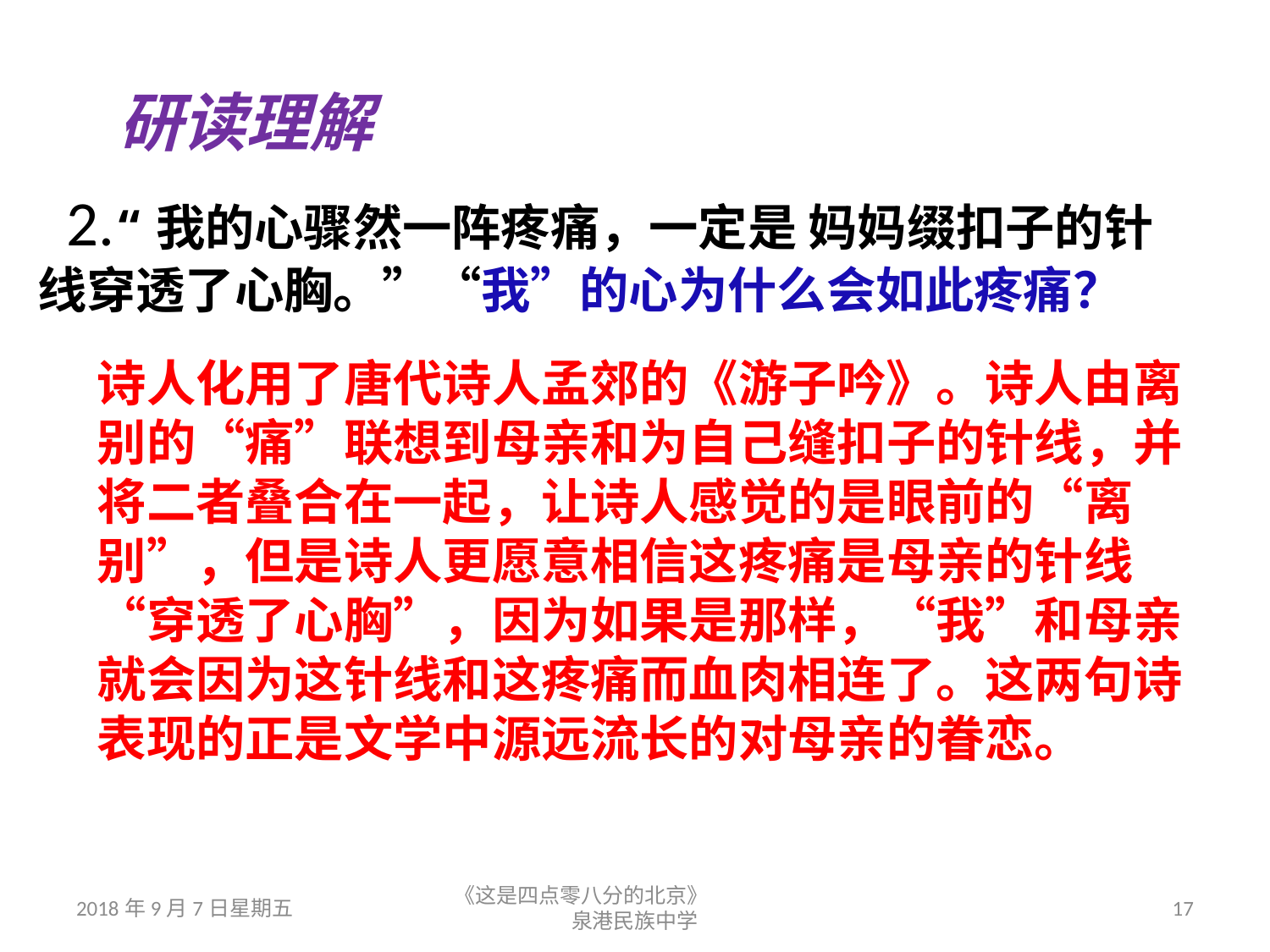

研读理解
  2.“我的心骤然一阵疼痛，一定是 妈妈缀扣子的针线穿透了心胸。”“我”的心为什么会如此疼痛？
诗人化用了唐代诗人孟郊的《游子吟》。诗人由离别的“痛”联想到母亲和为自己缝扣子的针线，并将二者叠合在一起，让诗人感觉的是眼前的“离别”，但是诗人更愿意相信这疼痛是母亲的针线“穿透了心胸”，因为如果是那样，“我”和母亲就会因为这针线和这疼痛而血肉相连了。这两句诗表现的正是文学中源远流长的对母亲的眷恋。

2018年9月7日星期五
《这是四点零八分的北京》                        泉港民族中学
17